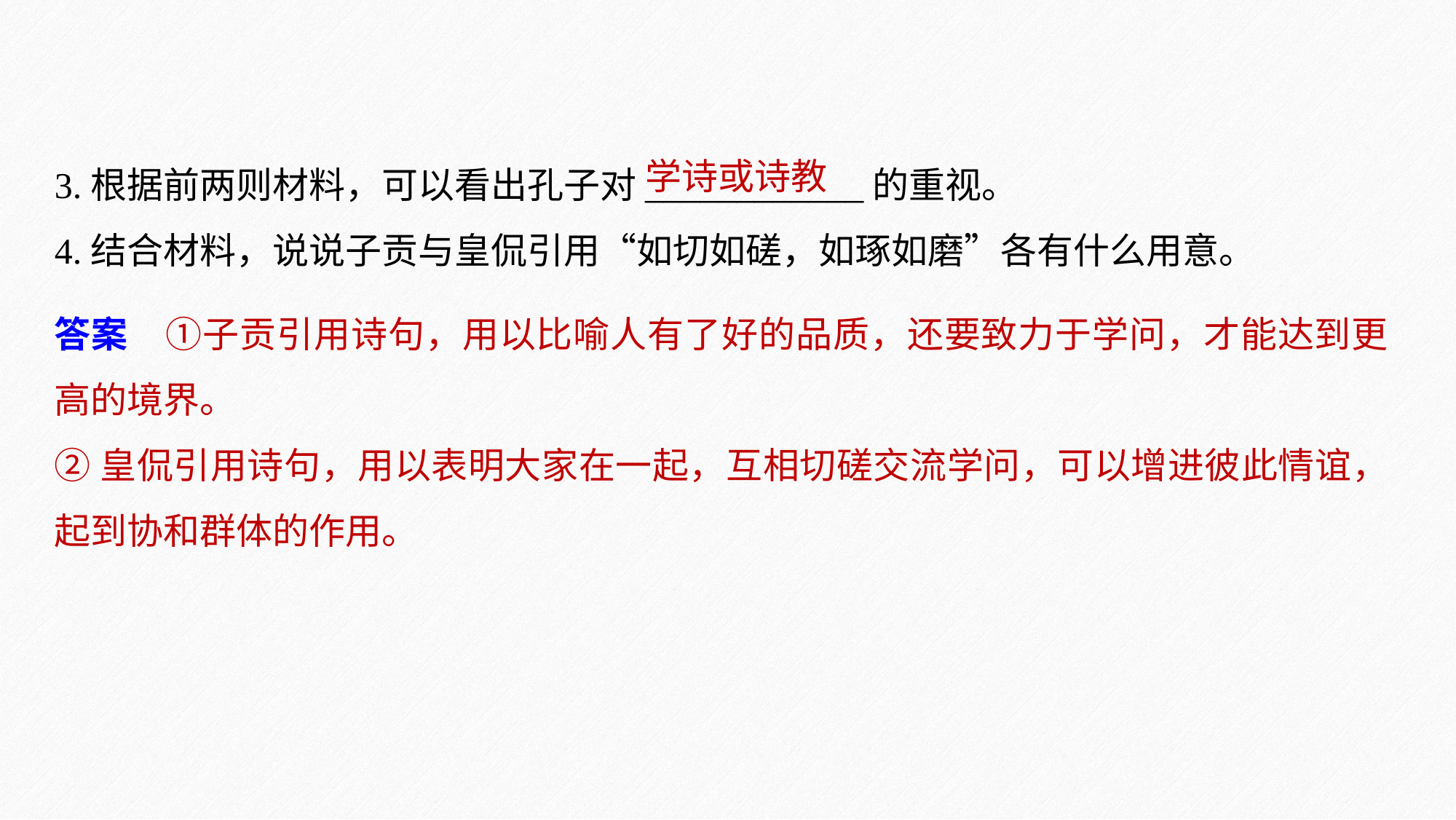

3.根据前两则材料，可以看出孔子对____________的重视。
4.结合材料，说说子贡与皇侃引用“如切如磋，如琢如磨”各有什么用意。
学诗或诗教
答案　①子贡引用诗句，用以比喻人有了好的品质，还要致力于学问，才能达到更高的境界。
②皇侃引用诗句，用以表明大家在一起，互相切磋交流学问，可以增进彼此情谊，起到协和群体的作用。